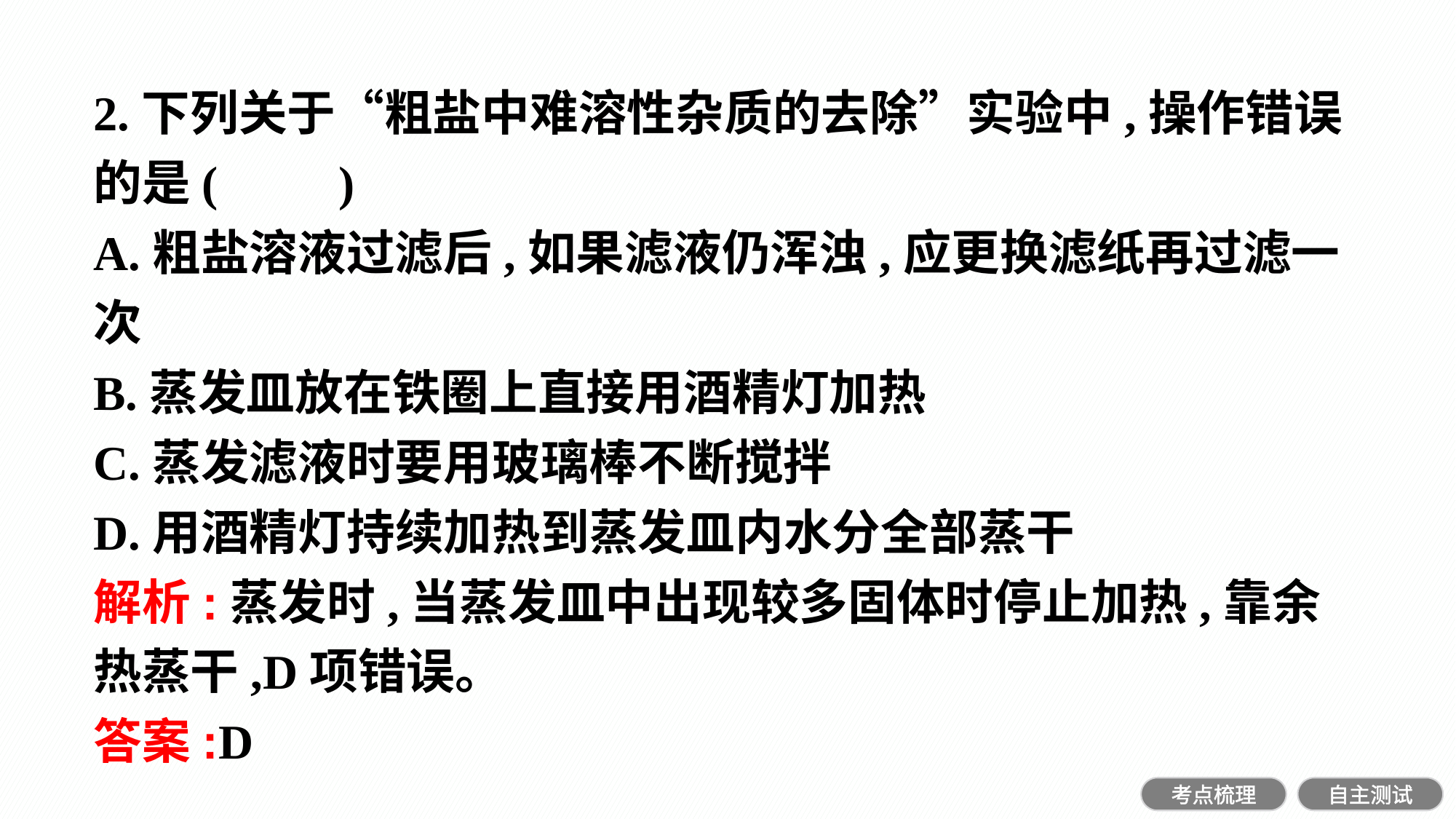

2.下列关于“粗盐中难溶性杂质的去除”实验中,操作错误的是(　　)
A.粗盐溶液过滤后,如果滤液仍浑浊,应更换滤纸再过滤一次
B.蒸发皿放在铁圈上直接用酒精灯加热
C.蒸发滤液时要用玻璃棒不断搅拌
D.用酒精灯持续加热到蒸发皿内水分全部蒸干
解析:蒸发时,当蒸发皿中出现较多固体时停止加热,靠余热蒸干,D项错误。
答案:D